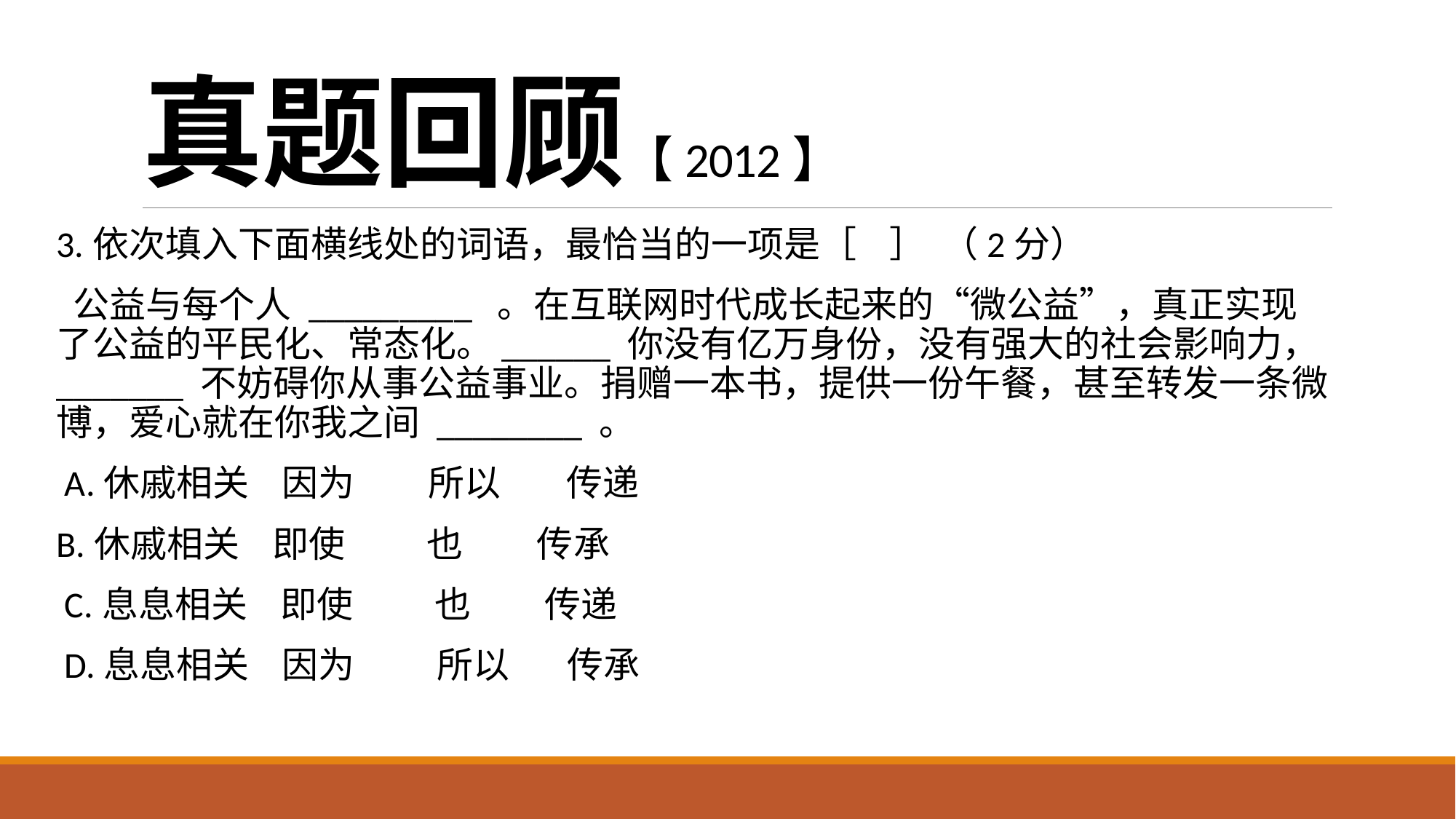

# 真题回顾【2012】
3.依次填入下面横线处的词语，最恰当的一项是［    ］  （2分）
 公益与每个人 _________  。在互联网时代成长起来的“微公益”，真正实现了公益的平民化、常态化。______ 你没有亿万身份，没有强大的社会影响力，_______ 不妨碍你从事公益事业。捐赠一本书，提供一份午餐，甚至转发一条微博，爱心就在你我之间 ________ 。
 A.休戚相关    因为         所以        传递
B.休戚相关    即使          也         传承
 C.息息相关    即使          也         传递
 D.息息相关    因为          所以       传承